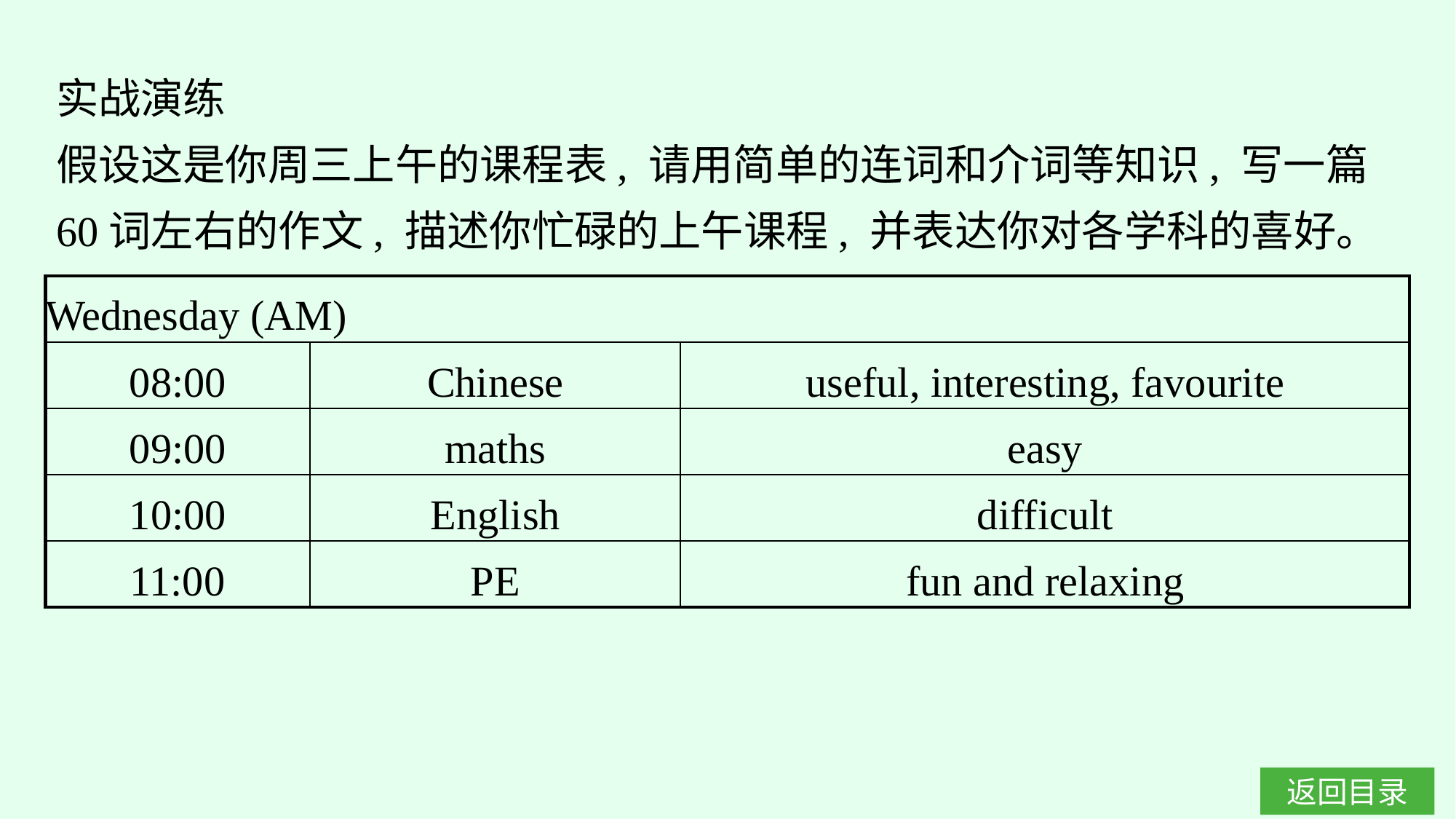

实战演练
假设这是你周三上午的课程表, 请用简单的连词和介词等知识, 写一篇60词左右的作文, 描述你忙碌的上午课程, 并表达你对各学科的喜好。
| Wednesday (AM) |  |  |
| --- | --- | --- |
| 08:00 | Chinese | useful, interesting, favourite |
| 09:00 | maths | easy |
| 10:00 | English | difficult |
| 11:00 | PE | fun and relaxing |